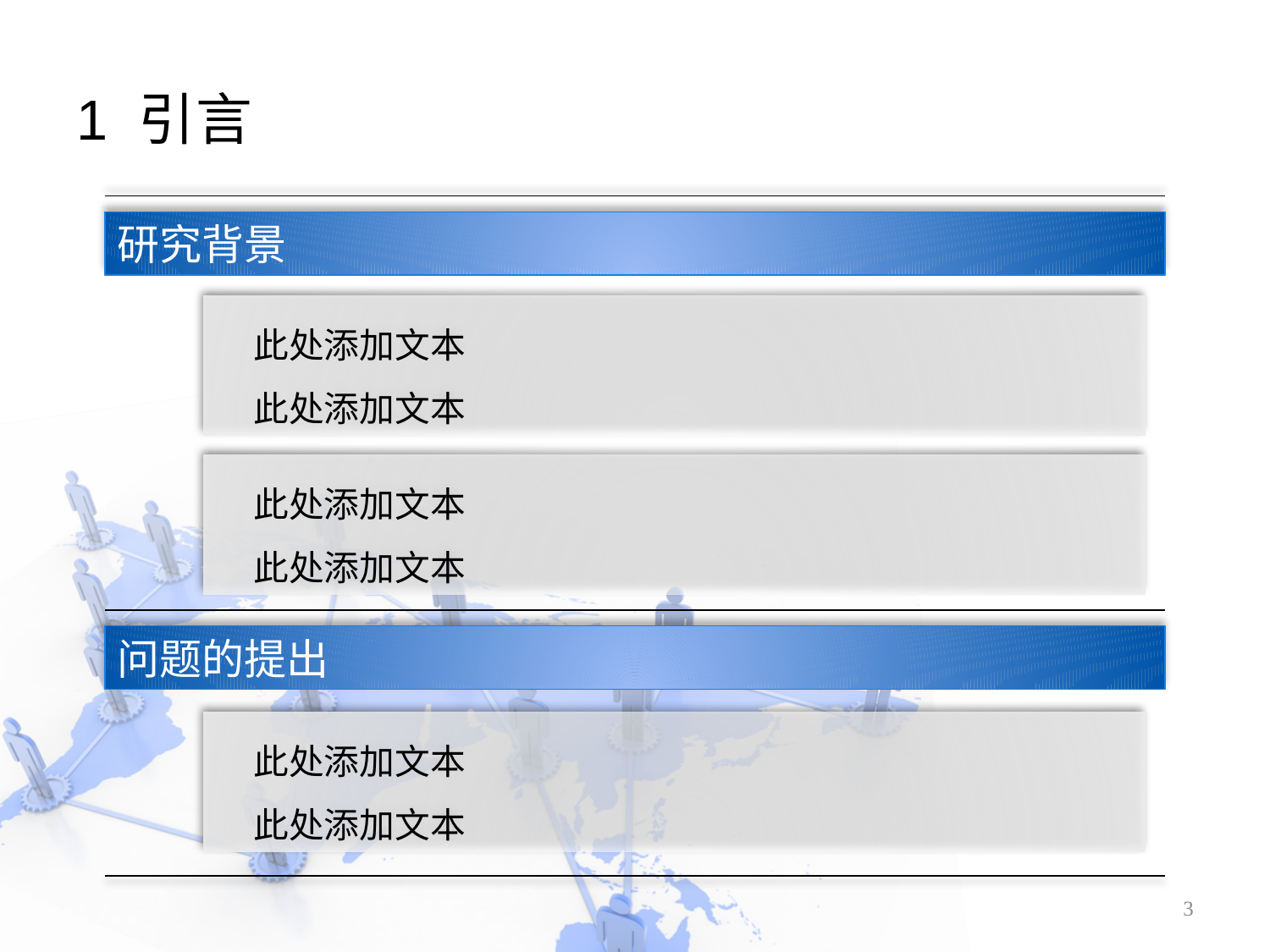

# 1 引言
研究背景
此处添加文本
此处添加文本
此处添加文本
此处添加文本
问题的提出
此处添加文本
此处添加文本
3